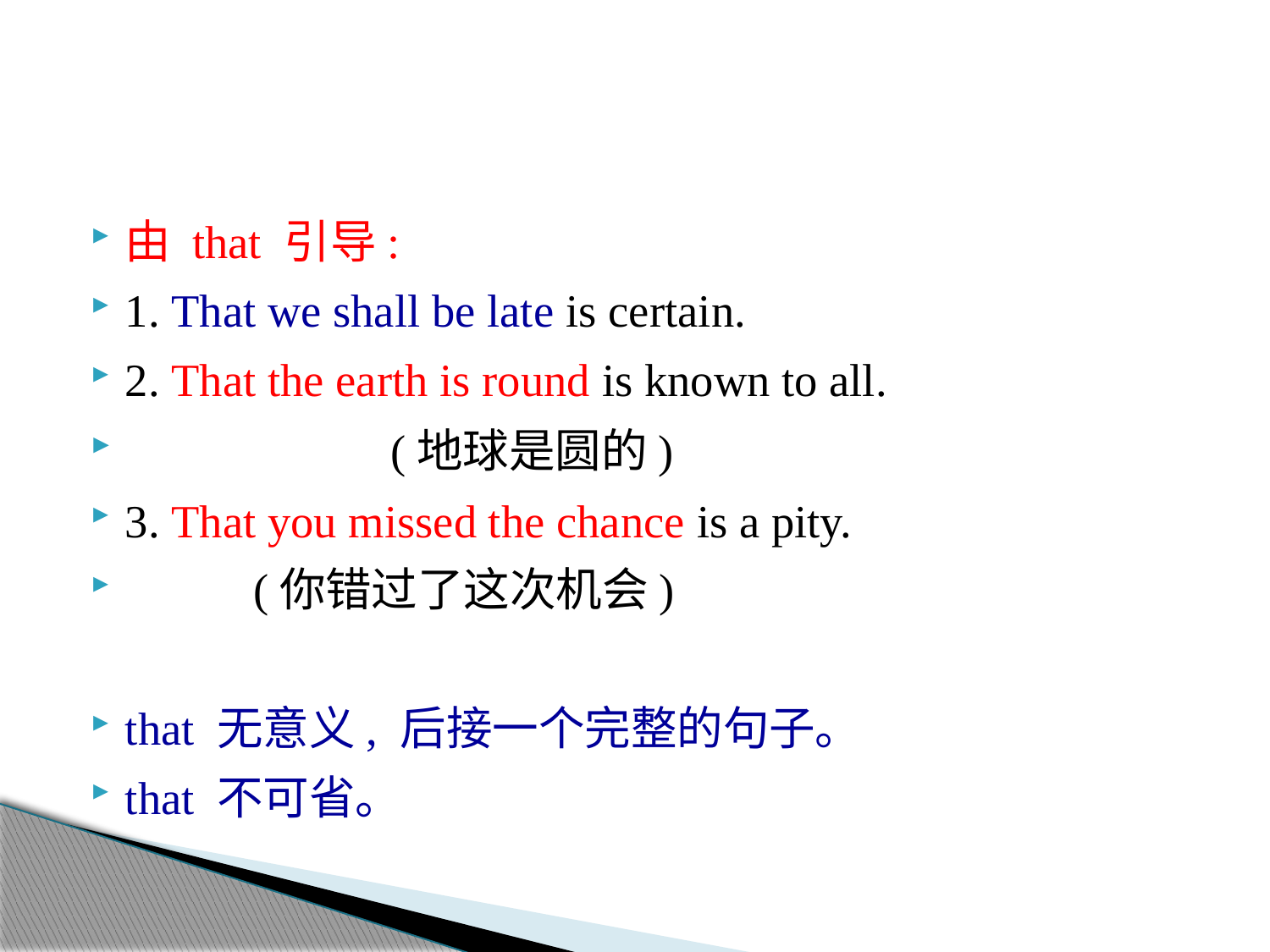

#
由 that 引导:
1. That we shall be late is certain.
2. That the earth is round is known to all.
                      (地球是圆的)
3. That you missed the chance is a pity.
           (你错过了这次机会)

that 无意义, 后接一个完整的句子。
that 不可省。